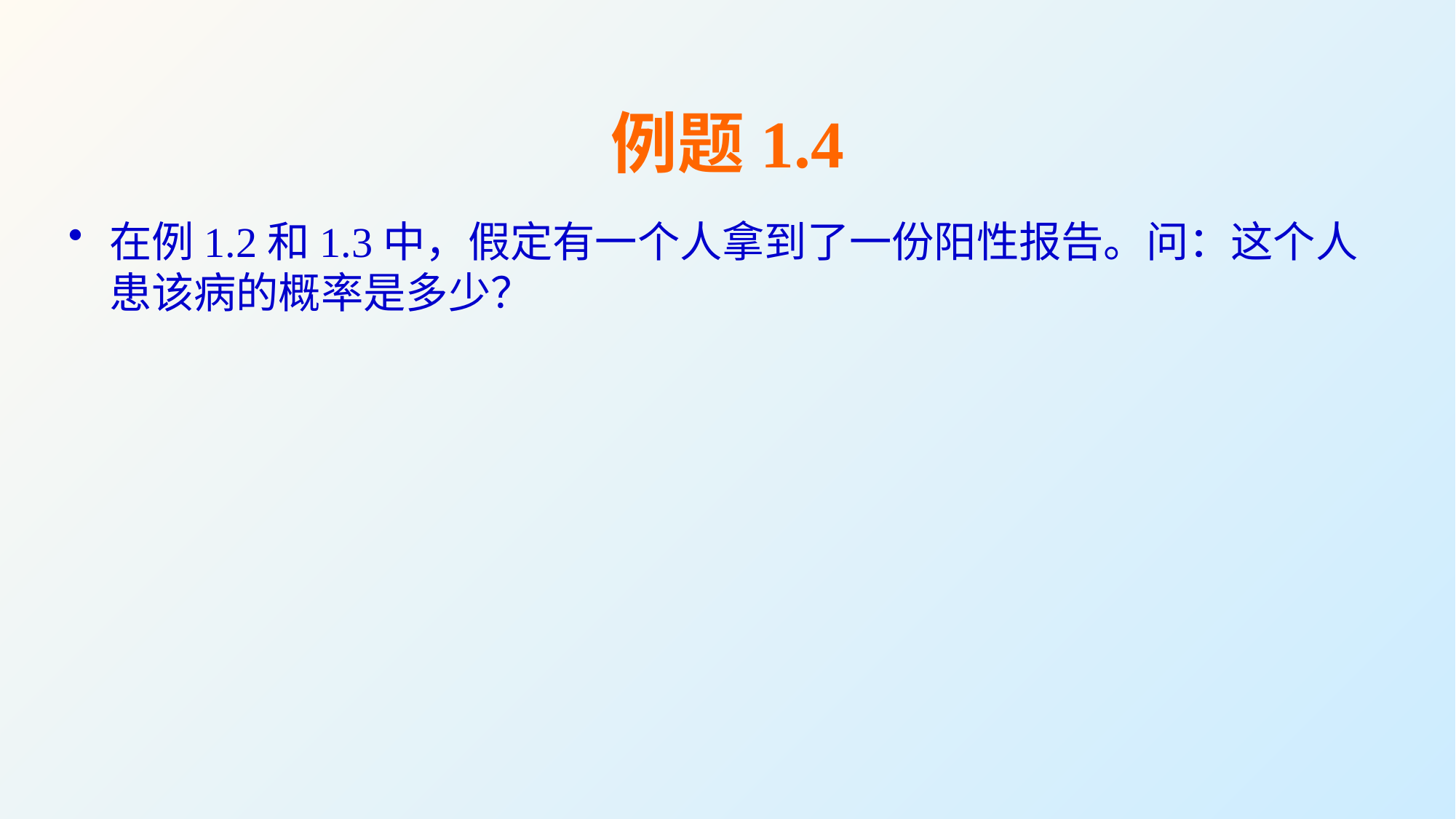

# 例题1.4
在例1.2和1.3中，假定有一个人拿到了一份阳性报告。问：这个人患该病的概率是多少？